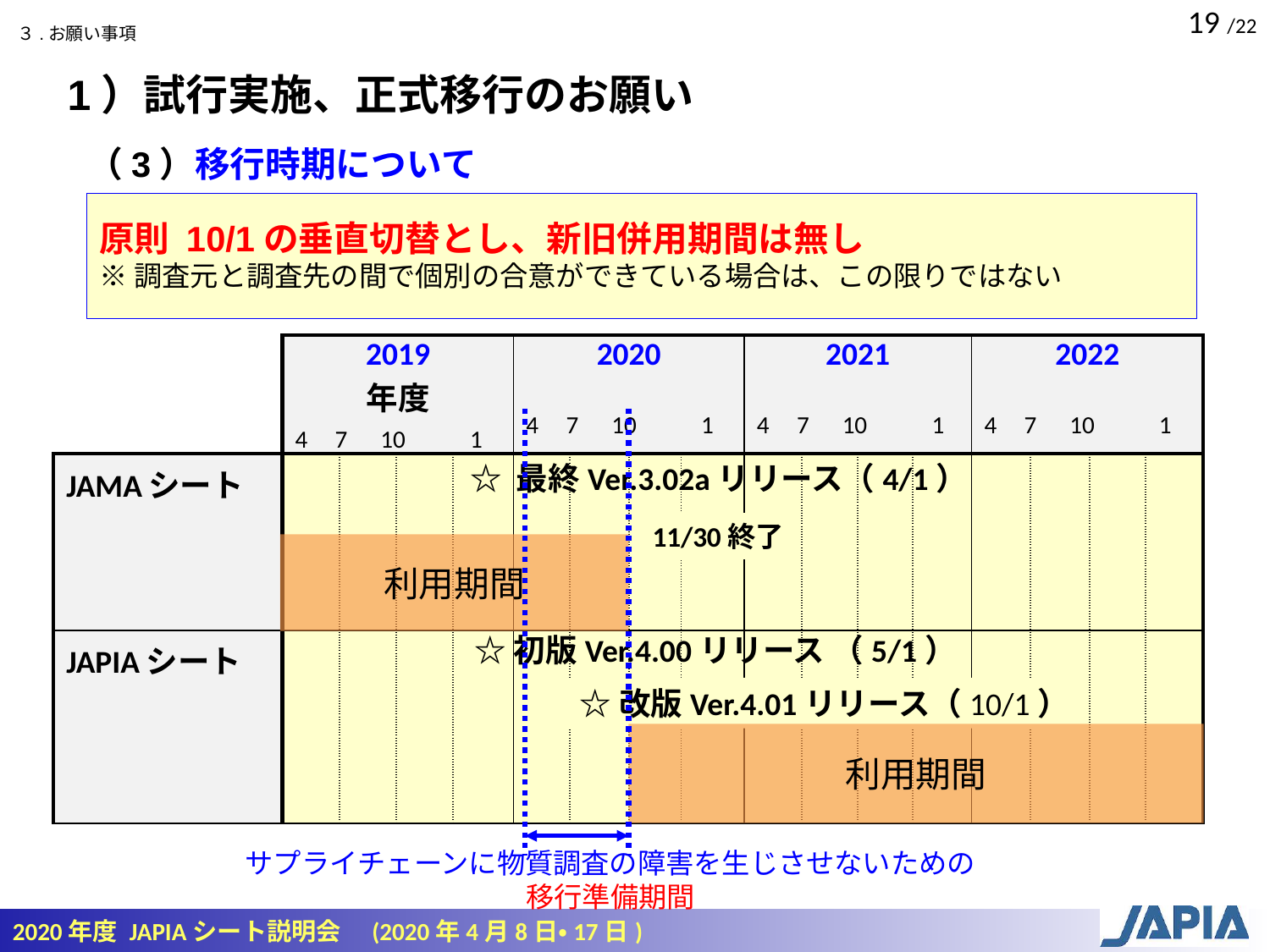

３.お願い事項
1）試行実施、正式移行のお願い
（3）移行時期について

原則 10/1の垂直切替とし、新旧併用期間は無し
※調査元と調査先の間で個別の合意ができている場合は、この限りではない

|  | 2019 年度 4 7 10 　 1 |  |  |  | 2020 4 7 10 　1 |  |  |  | 2021 4 7 10 　 1 |  |  |  | 2022 4 7 10 　 1 |  |  |  |
| --- | --- | --- | --- | --- | --- | --- | --- | --- | --- | --- | --- | --- | --- | --- | --- | --- |
| JAMAシート |  |  |  |  |  |  |  |  |  |  |  |  |  |  |  |  |
| JAPIAシート |  |  |  |  |  |  |  |  |  |  |  |  |  |  |  |  |
☆ 最終Ver.3.02aリリース（4/1）
11/30終了
利用期間
☆初版Ver.4.00リリース （5/1）
☆改版Ver.4.01リリース（10/1）
利用期間
サプライチェーンに物質調査の障害を生じさせないための
移行準備期間